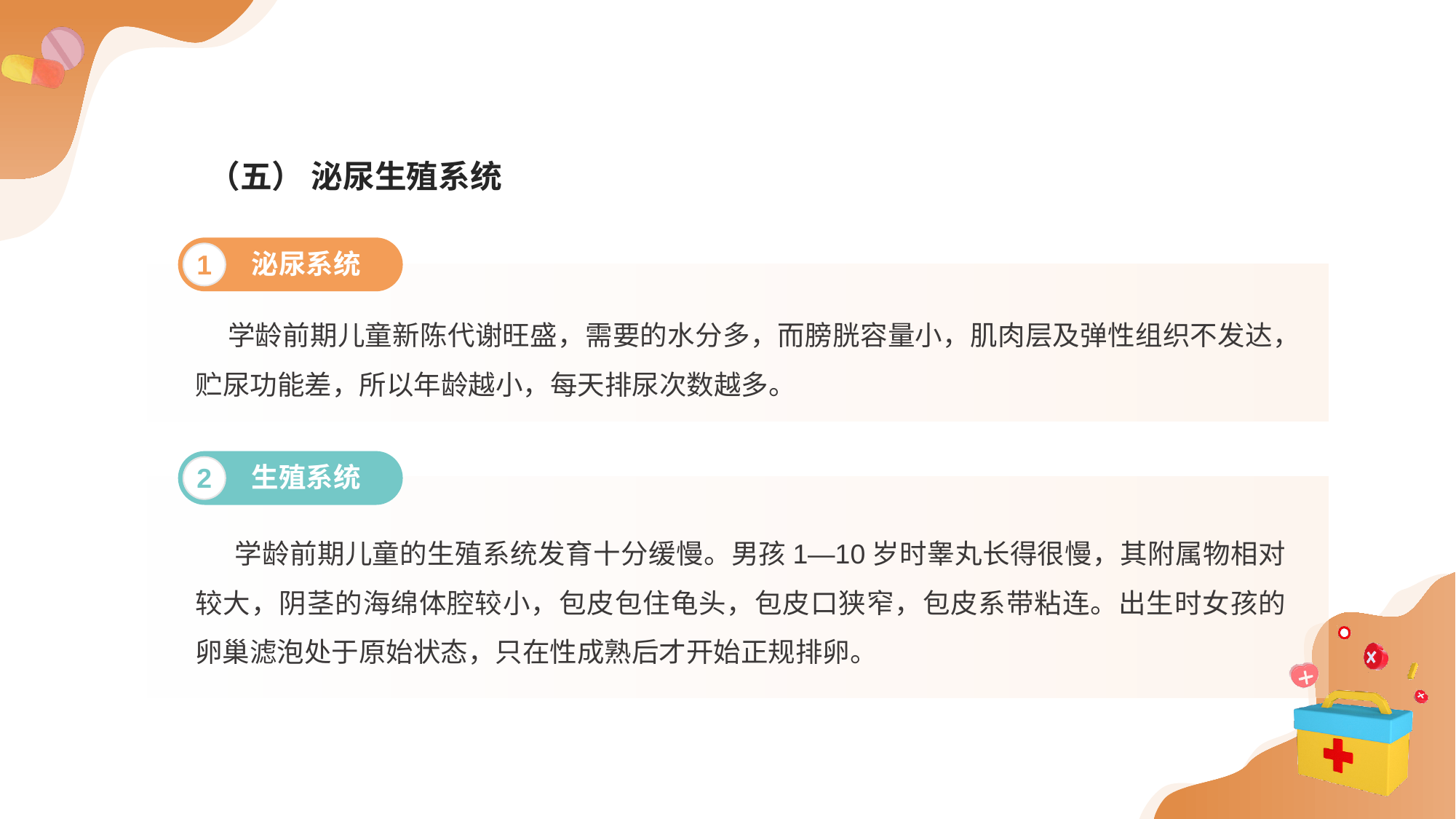

（五） 泌尿生殖系统

泌尿系统

1

    学龄前期儿童新陈代谢旺盛，需要的水分多，而膀胱容量小，肌肉层及弹性组织不发达，贮尿功能差，所以年龄越小，每天排尿次数越多。

生殖系统

2

     学龄前期儿童的生殖系统发育十分缓慢。男孩1—10岁时睾丸长得很慢，其附属物相对较大，阴茎的海绵体腔较小，包皮包住龟头，包皮口狭窄，包皮系带粘连。出生时女孩的卵巢滤泡处于原始状态，只在性成熟后才开始正规排卵。